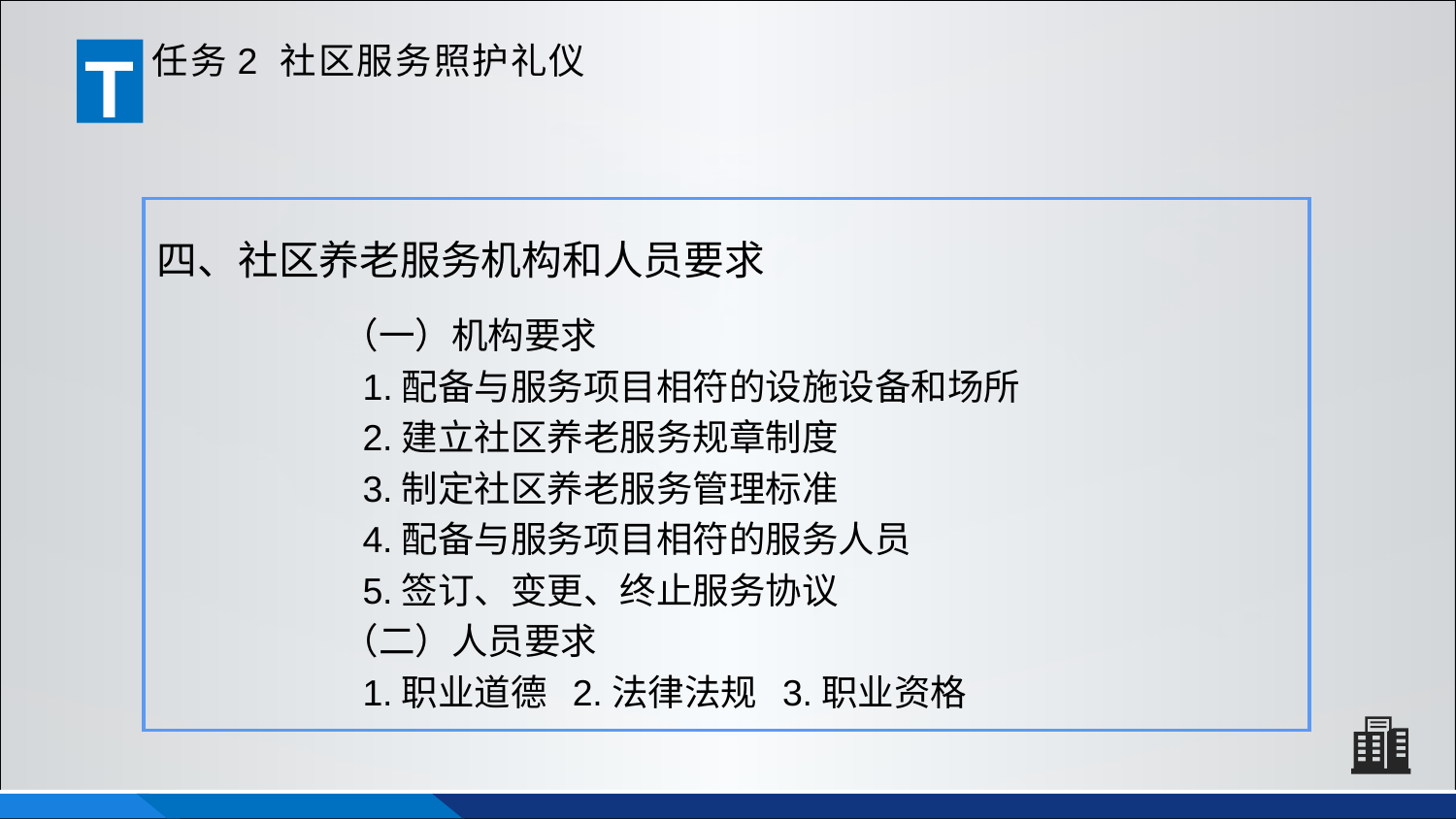

T
任务2 社区服务照护礼仪

四、社区养老服务机构和人员要求
（一）机构要求
  1.配备与服务项目相符的设施设备和场所
  2.建立社区养老服务规章制度
  3.制定社区养老服务管理标准
  4.配备与服务项目相符的服务人员
  5.签订、变更、终止服务协议
（二）人员要求
  1.职业道德  2.法律法规  3.职业资格